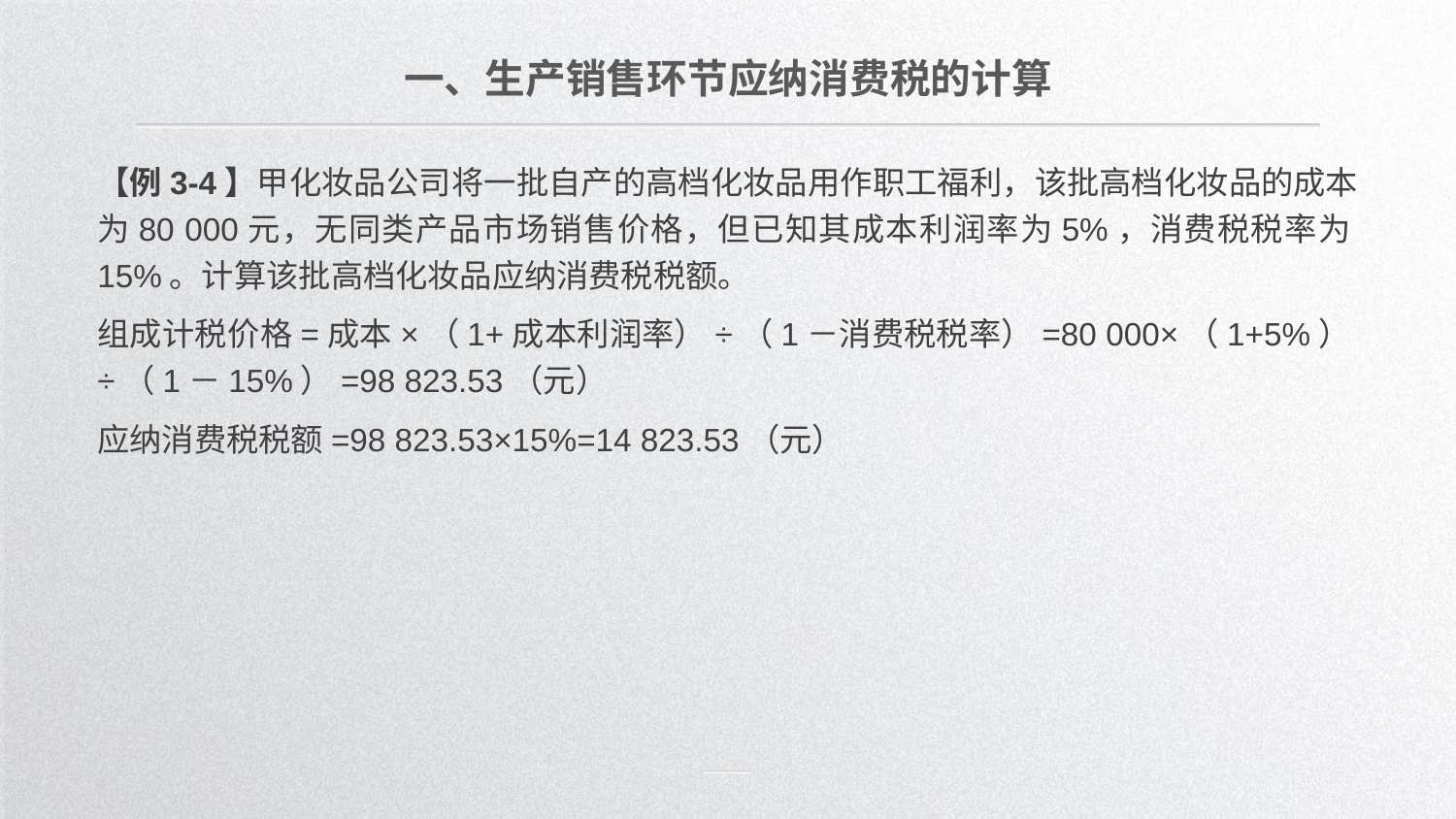

一、生产销售环节应纳消费税的计算
【例3-4】甲化妆品公司将一批自产的高档化妆品用作职工福利，该批高档化妆品的成本为80 000元，无同类产品市场销售价格，但已知其成本利润率为5%，消费税税率为15%。计算该批高档化妆品应纳消费税税额。
组成计税价格=成本×（1+成本利润率）÷（1－消费税税率）=80 000×（1+5%）÷（1－15%）=98 823.53（元）
应纳消费税税额=98 823.53×15%=14 823.53（元）